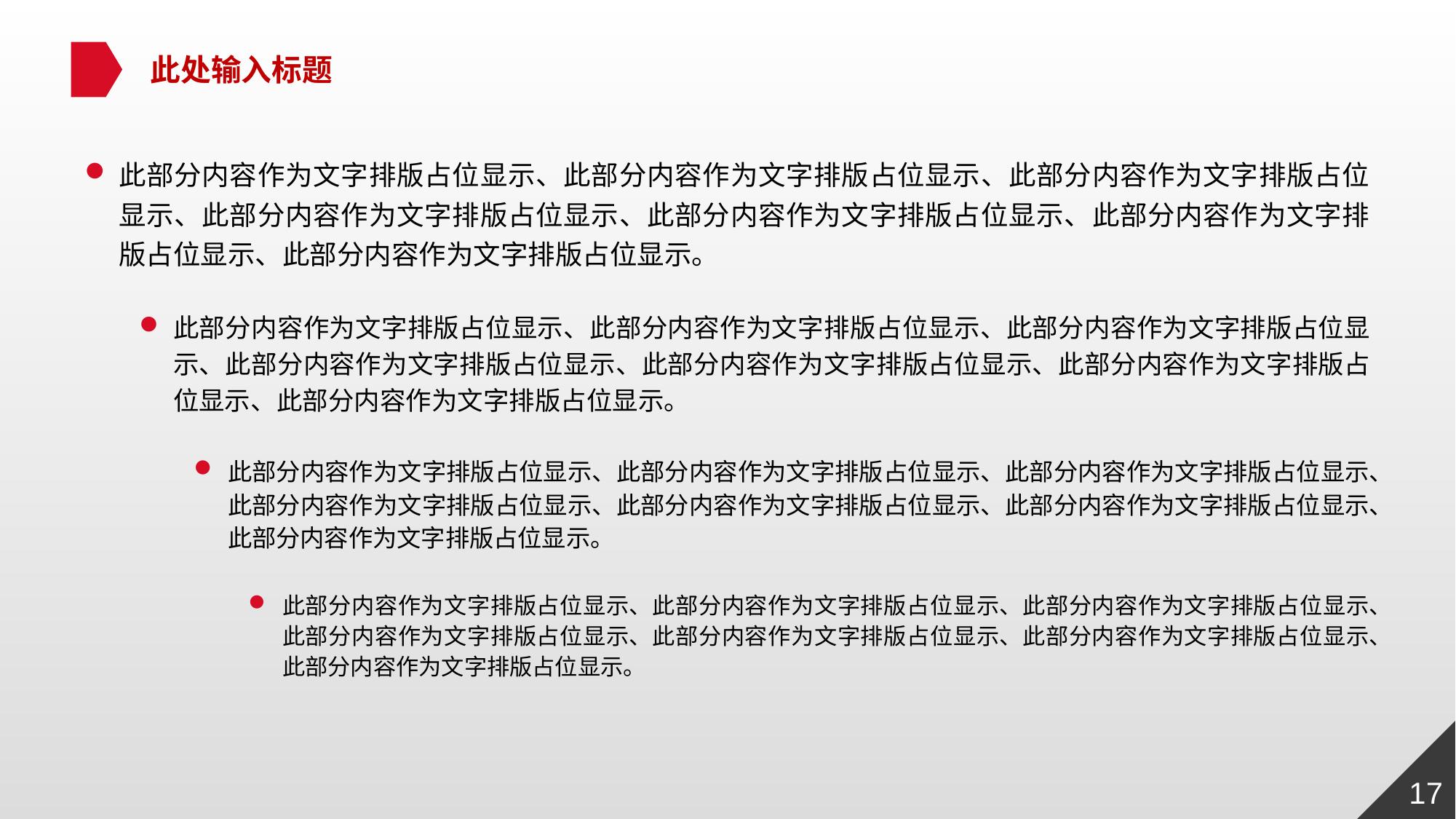

此处输入标题
此部分内容作为文字排版占位显示、此部分内容作为文字排版占位显示、此部分内容作为文字排版占位显示、此部分内容作为文字排版占位显示、此部分内容作为文字排版占位显示、此部分内容作为文字排版占位显示、此部分内容作为文字排版占位显示。
此部分内容作为文字排版占位显示、此部分内容作为文字排版占位显示、此部分内容作为文字排版占位显示、此部分内容作为文字排版占位显示、此部分内容作为文字排版占位显示、此部分内容作为文字排版占位显示、此部分内容作为文字排版占位显示。
此部分内容作为文字排版占位显示、此部分内容作为文字排版占位显示、此部分内容作为文字排版占位显示、此部分内容作为文字排版占位显示、此部分内容作为文字排版占位显示、此部分内容作为文字排版占位显示、此部分内容作为文字排版占位显示。
此部分内容作为文字排版占位显示、此部分内容作为文字排版占位显示、此部分内容作为文字排版占位显示、此部分内容作为文字排版占位显示、此部分内容作为文字排版占位显示、此部分内容作为文字排版占位显示、此部分内容作为文字排版占位显示。

17